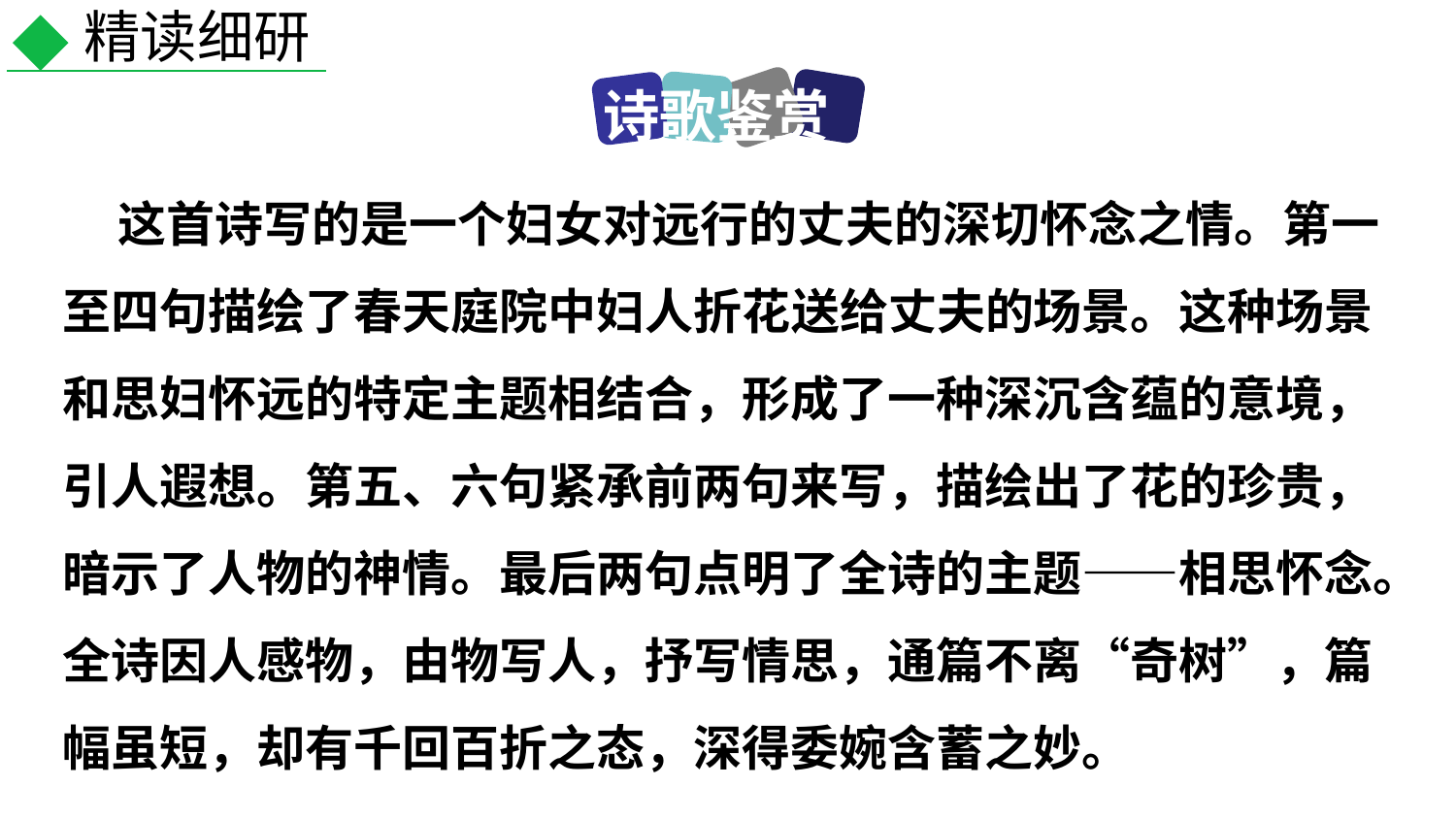

精读细研

诗歌鉴赏

    这首诗写的是一个妇女对远行的丈夫的深切怀念之情。第一至四句描绘了春天庭院中妇人折花送给丈夫的场景。这种场景和思妇怀远的特定主题相结合，形成了一种深沉含蕴的意境，引人遐想。第五、六句紧承前两句来写，描绘出了花的珍贵，暗示了人物的神情。最后两句点明了全诗的主题——相思怀念。全诗因人感物，由物写人，抒写情思，通篇不离“奇树”，篇幅虽短，却有千回百折之态，深得委婉含蓄之妙。